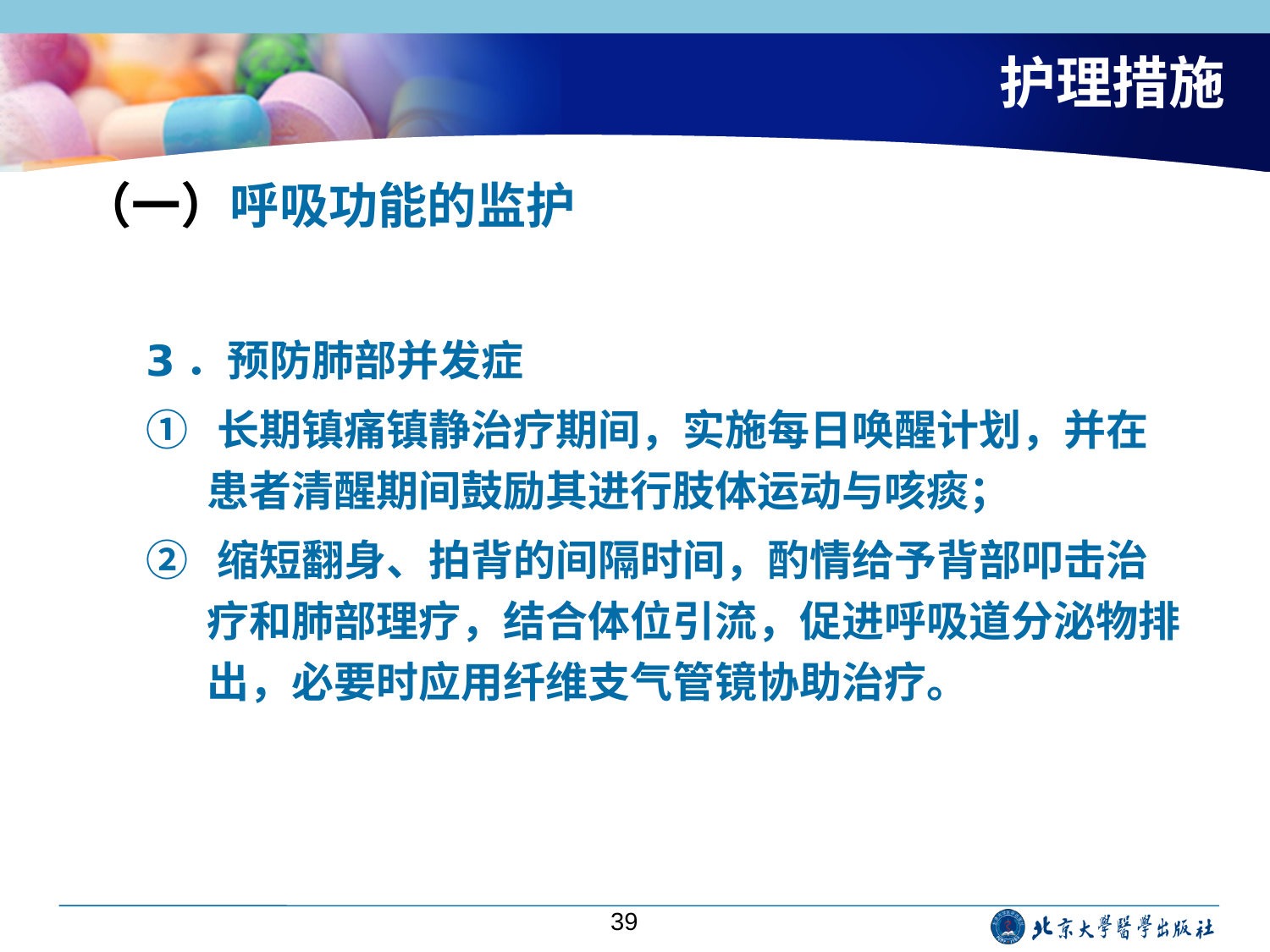

# 护理措施
（一）呼吸功能的监护

3．预防肺部并发症
①  长期镇痛镇静治疗期间，实施每日唤醒计划，并在患者清醒期间鼓励其进行肢体运动与咳痰；
②  缩短翻身、拍背的间隔时间，酌情给予背部叩击治疗和肺部理疗，结合体位引流，促进呼吸道分泌物排出，必要时应用纤维支气管镜协助治疗。

39